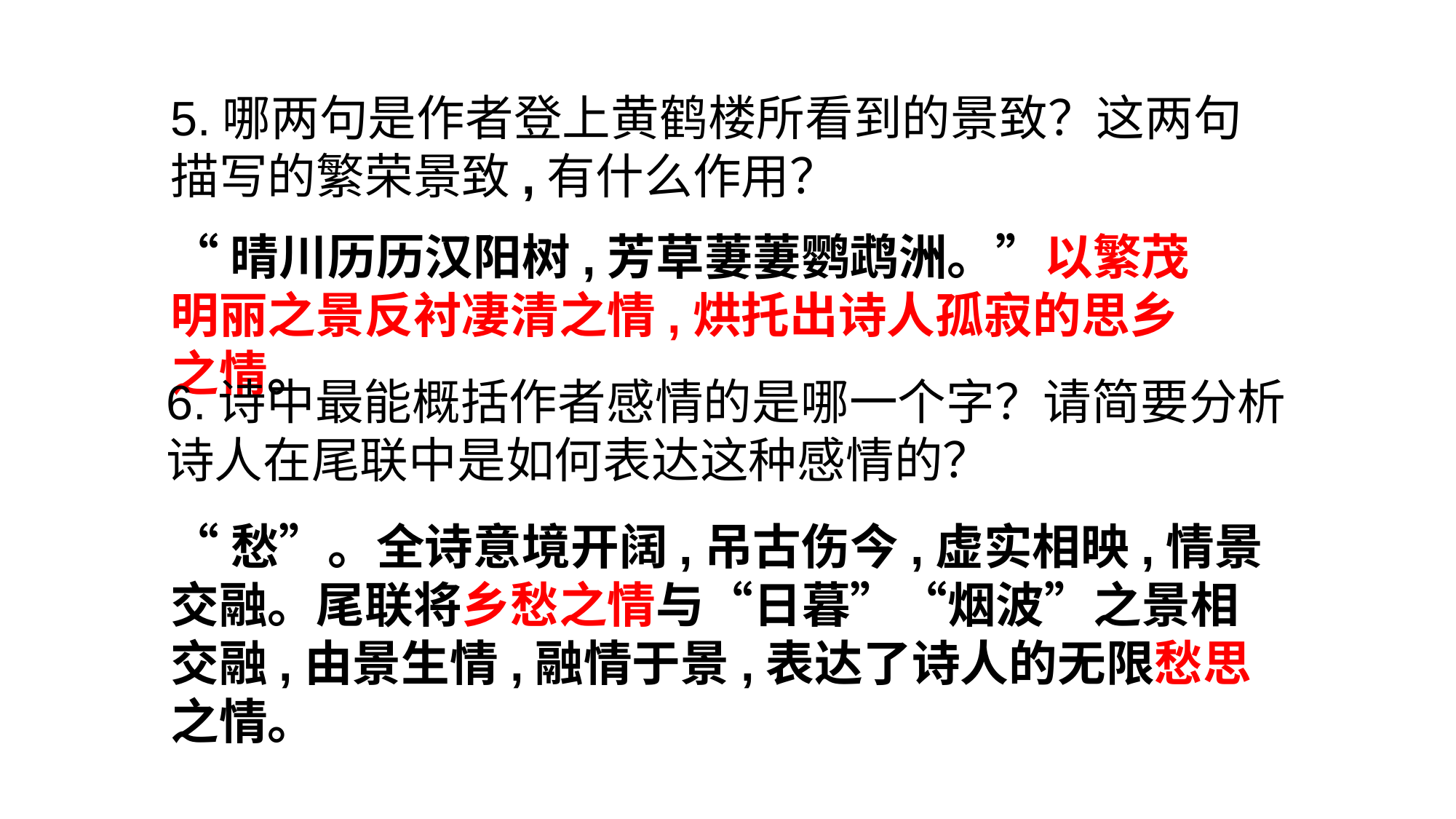

5.哪两句是作者登上黄鹤楼所看到的景致？这两句描写的繁荣景致,有什么作用？
“晴川历历汉阳树,芳草萋萋鹦鹉洲。”以繁茂明丽之景反衬凄清之情,烘托出诗人孤寂的思乡之情。
6.诗中最能概括作者感情的是哪一个字？请简要分析诗人在尾联中是如何表达这种感情的？
“愁”。全诗意境开阔,吊古伤今,虚实相映,情景交融。尾联将乡愁之情与“日暮”“烟波”之景相交融,由景生情,融情于景,表达了诗人的无限愁思之情。